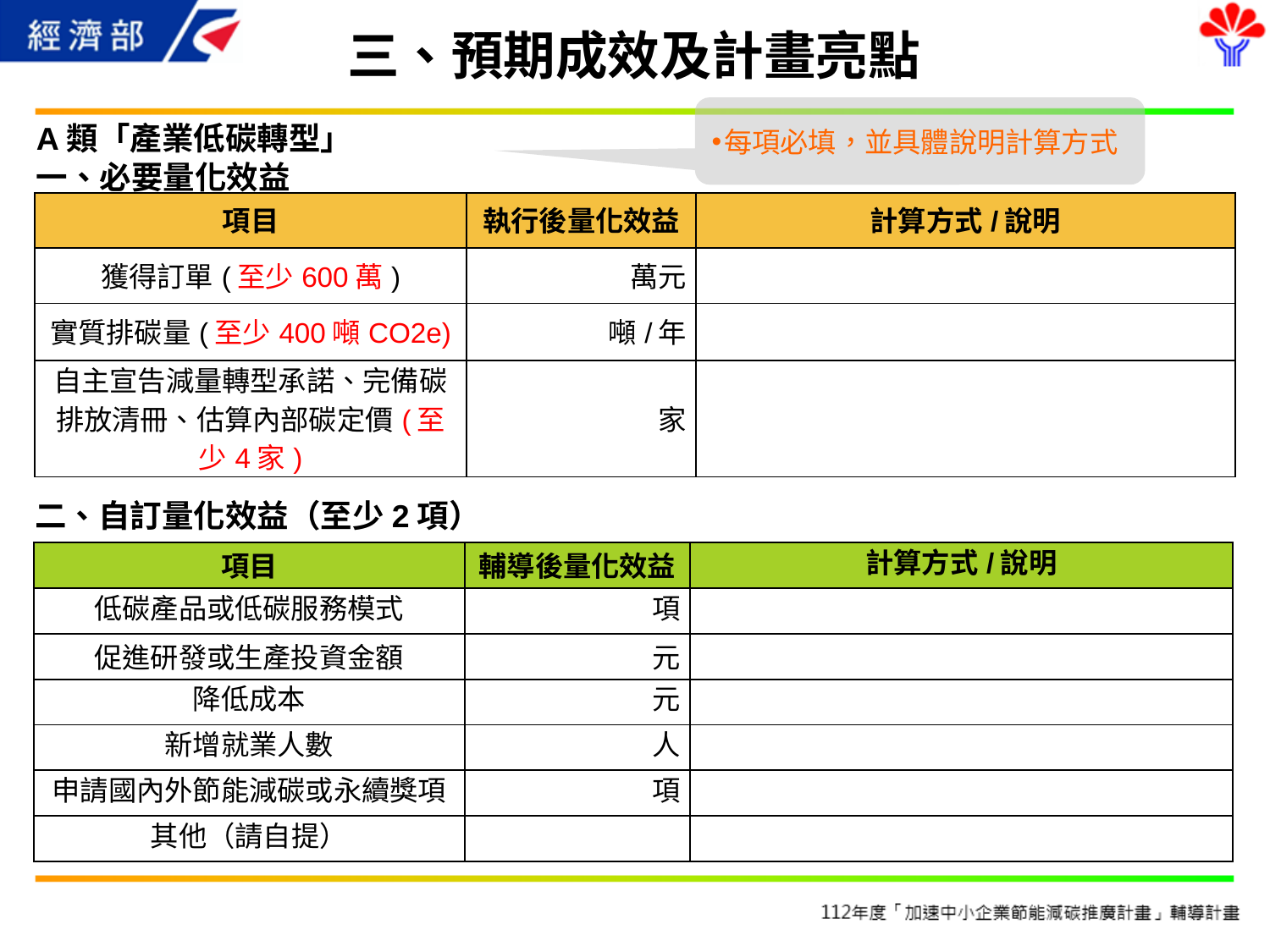

# 三、預期成效及計畫亮點
每項必填，並具體說明計算方式
A類「產業低碳轉型」
一、必要量化效益
| 項目 | 執行後量化效益 | 計算方式/說明 |
| --- | --- | --- |
| 獲得訂單(至少600萬) | 萬元 |  |
| 實質排碳量(至少400噸CO2e) | 噸/年 |  |
| 自主宣告減量轉型承諾、完備碳排放清冊、估算內部碳定價(至少4家) | 家 |  |
二、自訂量化效益（至少2項）
| 項目 | 輔導後量化效益 | 計算方式/說明 |
| --- | --- | --- |
| 低碳產品或低碳服務模式 | 項 |  |
| 促進研發或生產投資金額 | 元 |  |
| 降低成本 | 元 |  |
| 新增就業人數 | 人 |  |
| 申請國內外節能減碳或永續獎項 | 項 |  |
| 其他（請自提） |  |  |
15